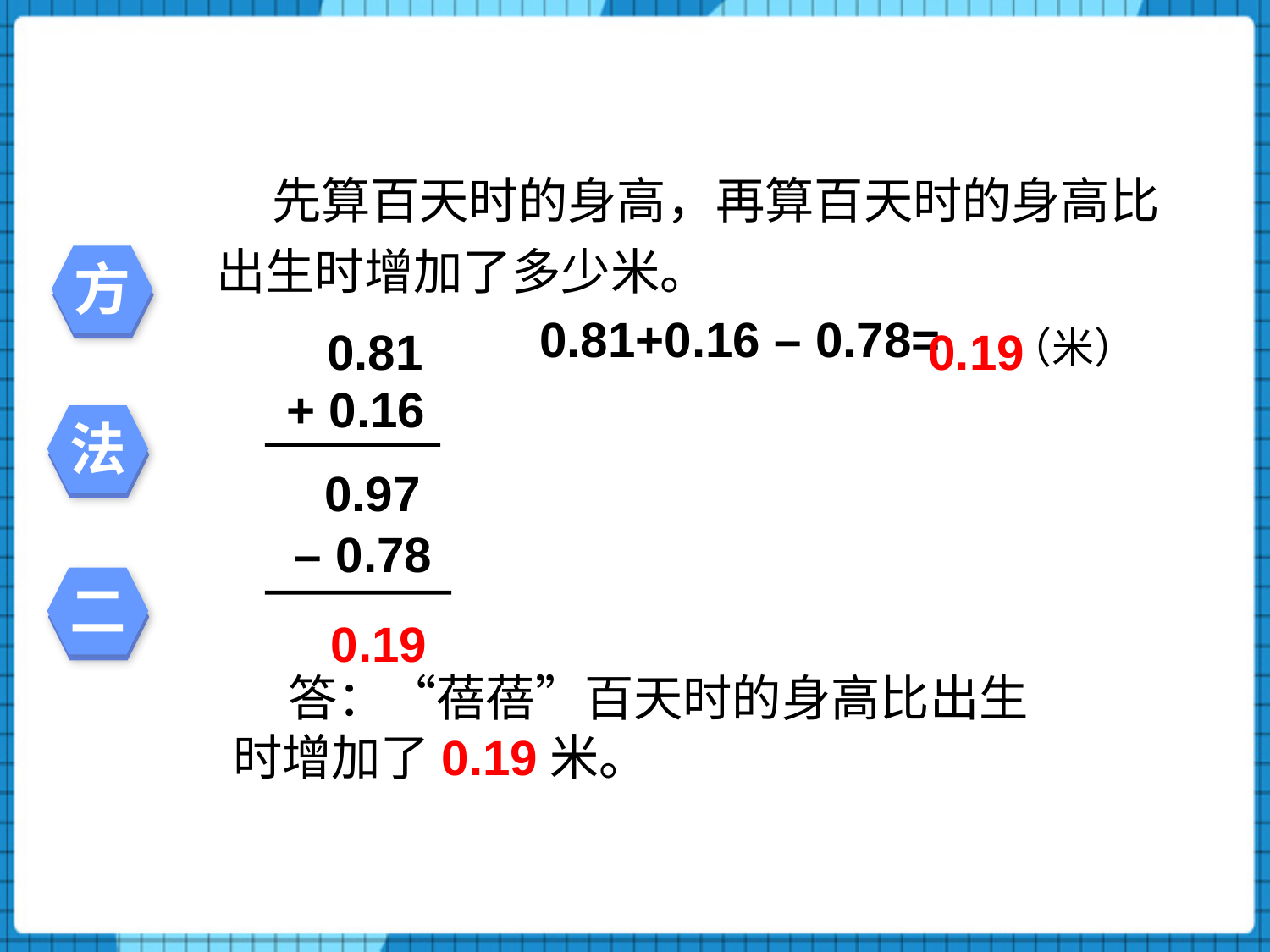

先算百天时的身高，再算百天时的身高比出生时增加了多少米。

方
  0.81
0.19
（米）
0.81+0.16 – 0.78=
   + 0.16

法
0.97

   – 0.78

二
0.19

    答：“蓓蓓”百天时的身高比出生时增加了0.19米。